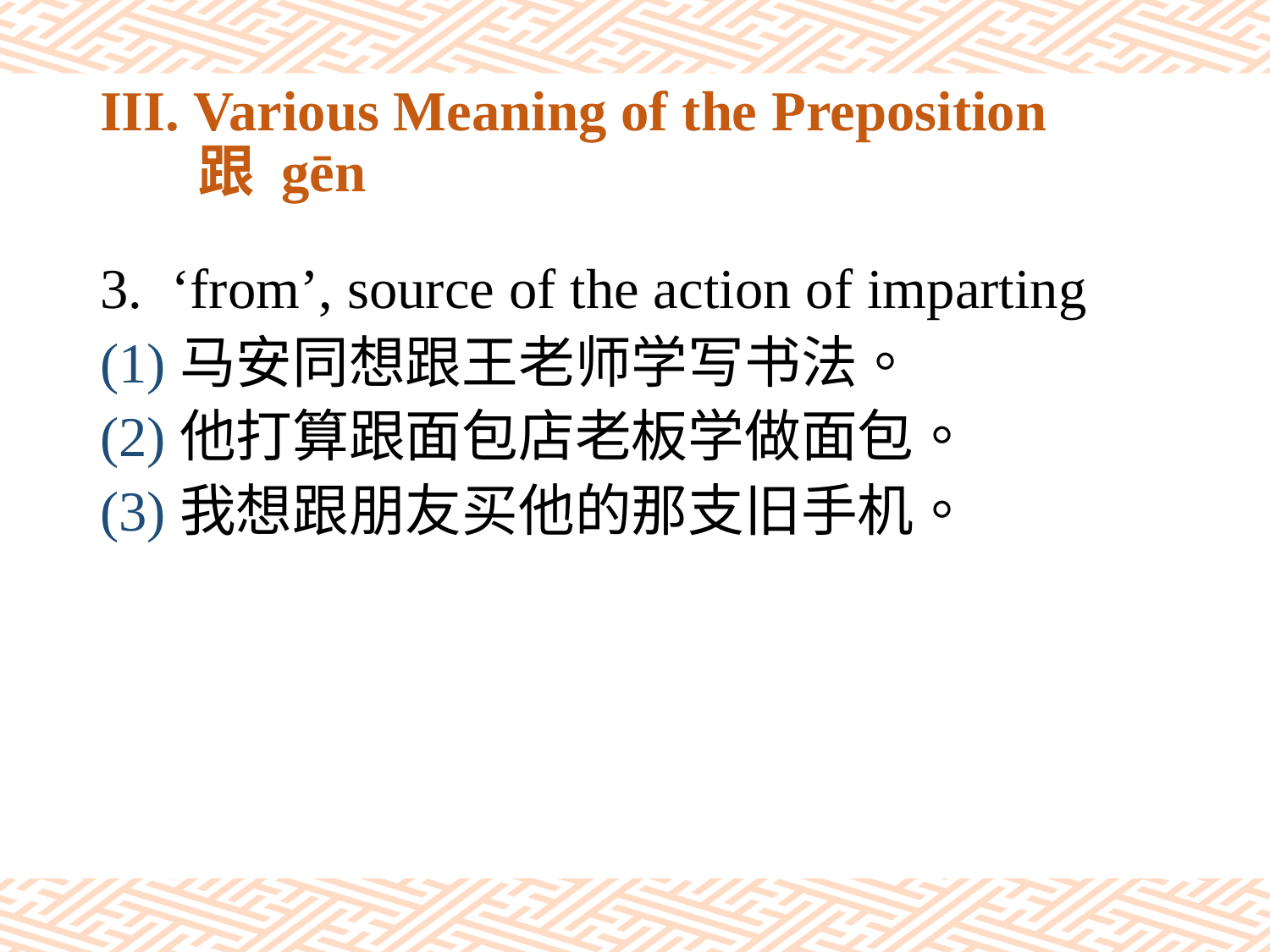

# III. Various Meaning of the Preposition 跟 gēn
‘from’, source of the action of imparting
(1)马安同想跟王老师学写书法。
(2)他打算跟面包店老板学做面包。
(3)我想跟朋友买他的那支旧手机。